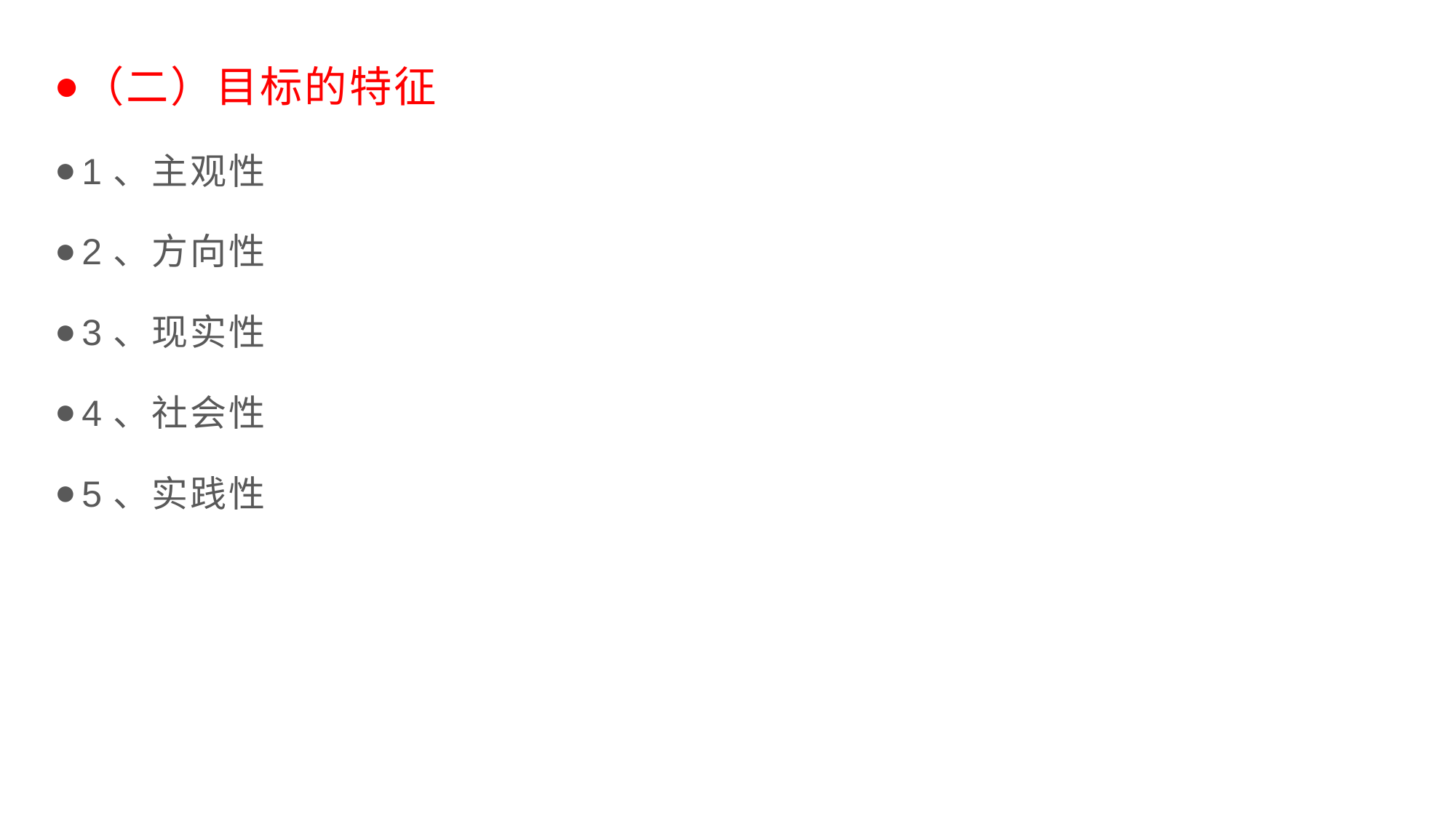

（二）目标的特征
1、主观性
2、方向性
3、现实性
4、社会性
5、实践性

13